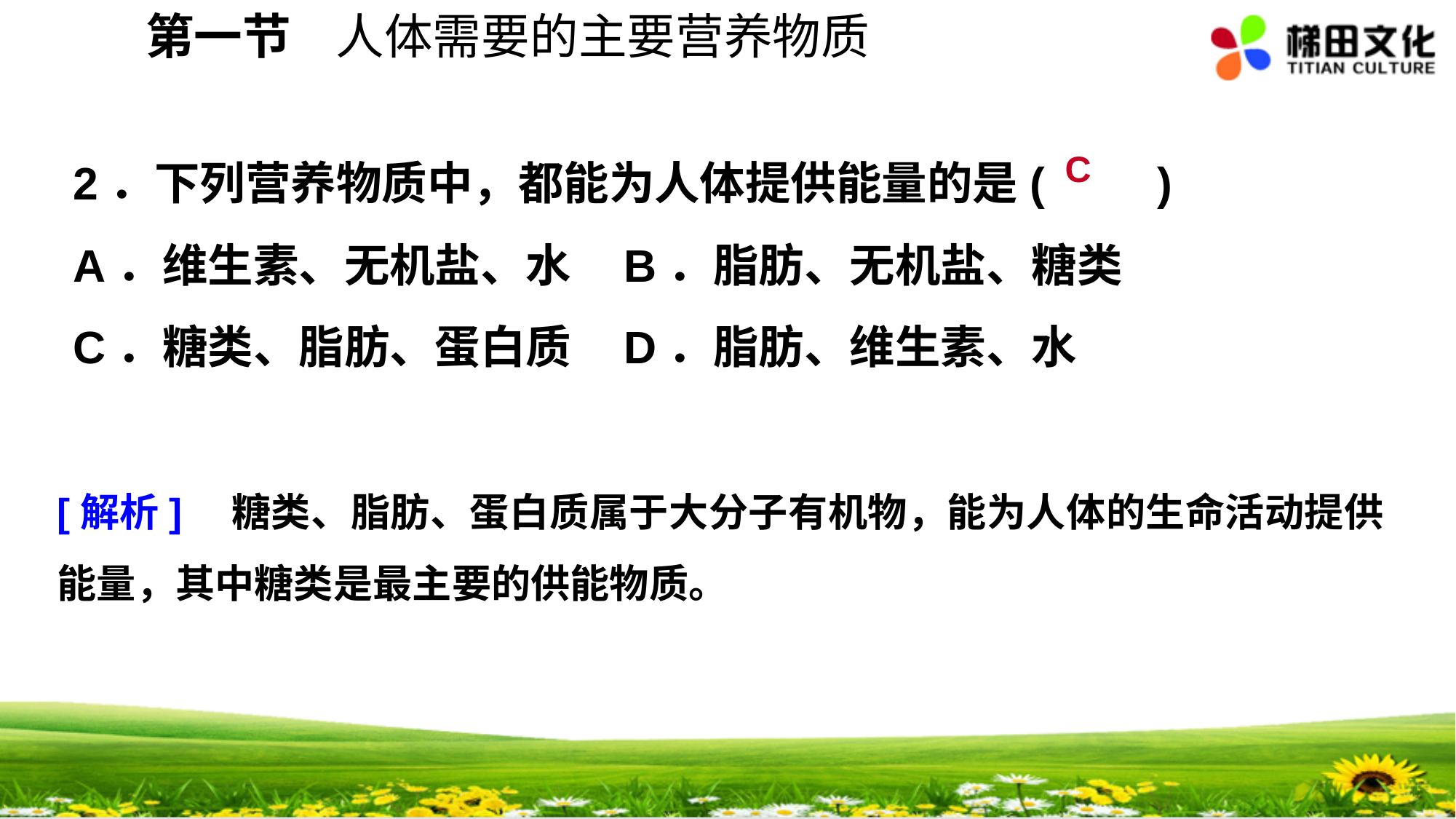

第一节    人体需要的主要营养物质
2．下列营养物质中，都能为人体提供能量的是(　　)
A．维生素、无机盐、水    B．脂肪、无机盐、糖类
C．糖类、脂肪、蛋白质    D．脂肪、维生素、水
C
[解析]　糖类、脂肪、蛋白质属于大分子有机物，能为人体的生命活动提供能量，其中糖类是最主要的供能物质。